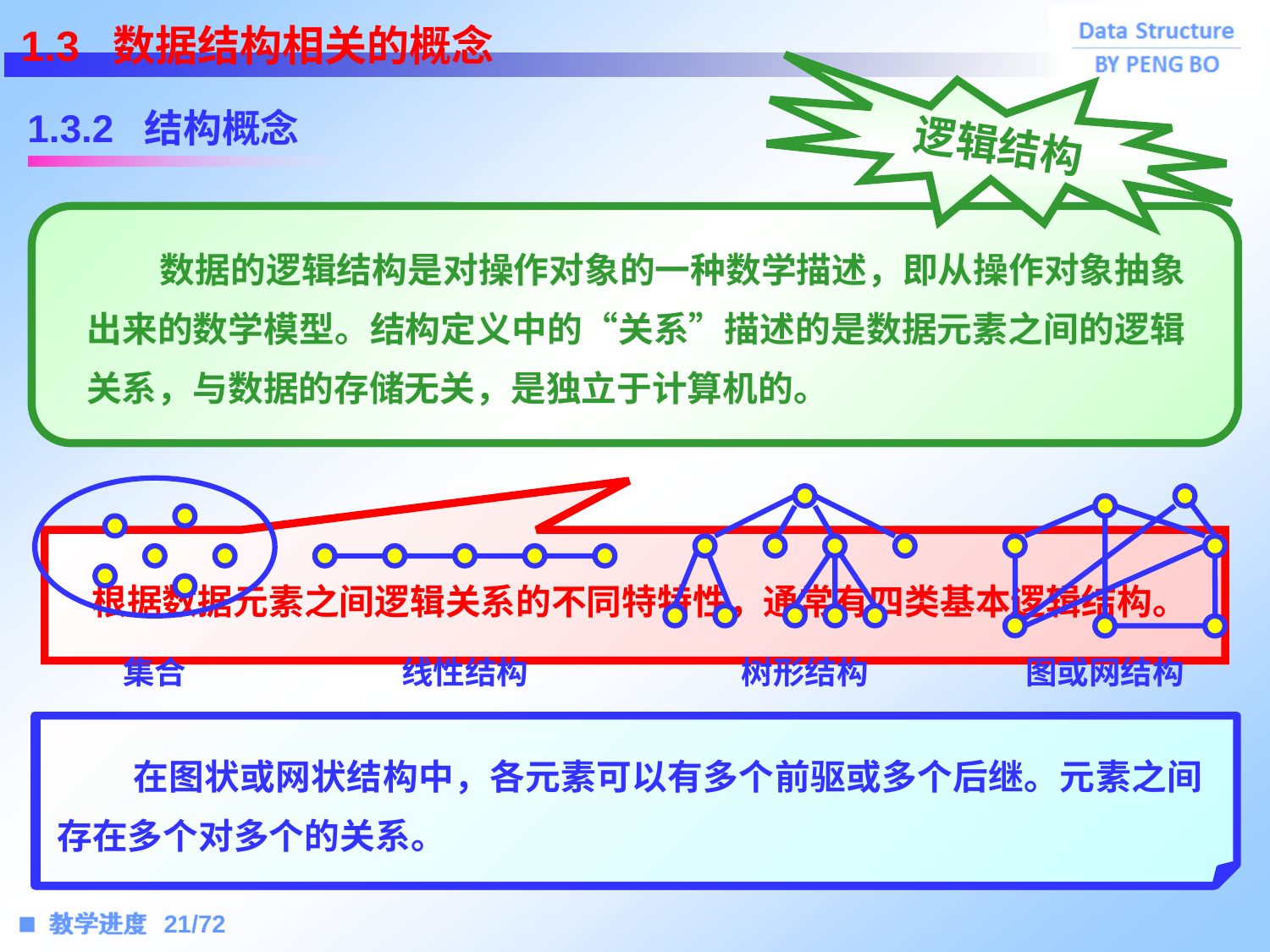

1.3  数据结构相关的概念

1.3.2  结构概念

逻辑结构

        数据的逻辑结构是对操作对象的一种数学描述，即从操作对象抽象出来的数学模型。结构定义中的“关系”描述的是数据元素之间的逻辑关系，与数据的存储无关，是独立于计算机的。

集合

树形结构

图或网结构

根据数据元素之间逻辑关系的不同特特性，通常有四类基本逻辑结构。

线性结构

        在集合中，只有元素，它们之间除了“同属于一个集合”外别无其他的关系，即 R={ }。集合是数据结构的一种特例。

        在线性结构中，除第一个元素外其他各元素有唯一前驱；除最后一个元素外其他各元素有唯一后继。元素间存在一个对一个的关系。

        在树结构中，除了一个根元素 (结点) 外其他各元素 (结点) 有唯一前驱；所有元素 (结点) 都可有多个后继。元素之间存在一个对多个的关系。

        在图状或网状结构中，各元素可以有多个前驱或多个后继。元素之间存在多个对多个的关系。